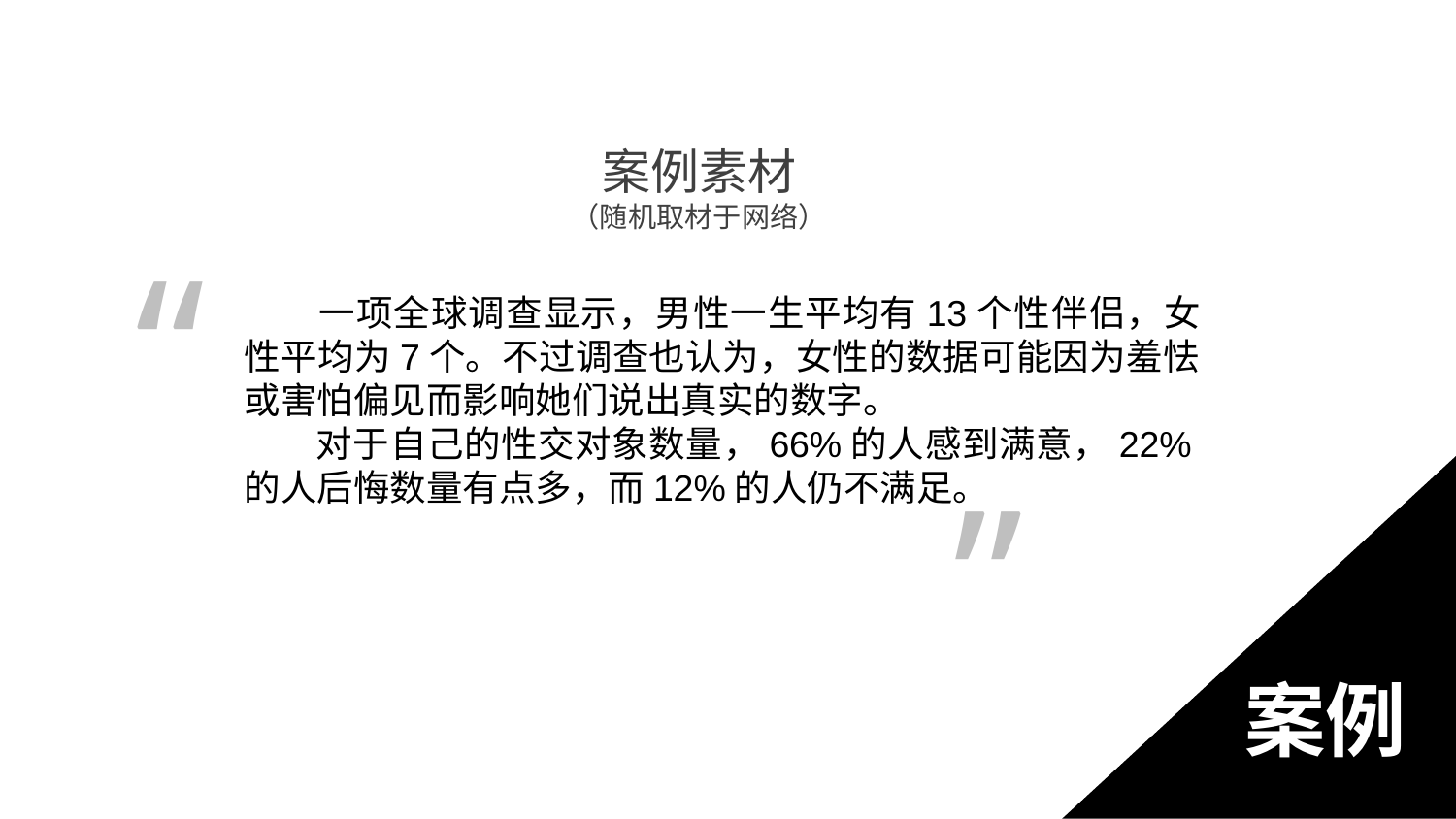

案例素材
（随机取材于网络）
“
       一项全球调查显示，男性一生平均有13个性伴侣，女性平均为7个。不过调查也认为，女性的数据可能因为羞怯或害怕偏见而影响她们说出真实的数字。
       对于自己的性交对象数量，66%的人感到满意，22%的人后悔数量有点多，而12%的人仍不满足。
”

案例